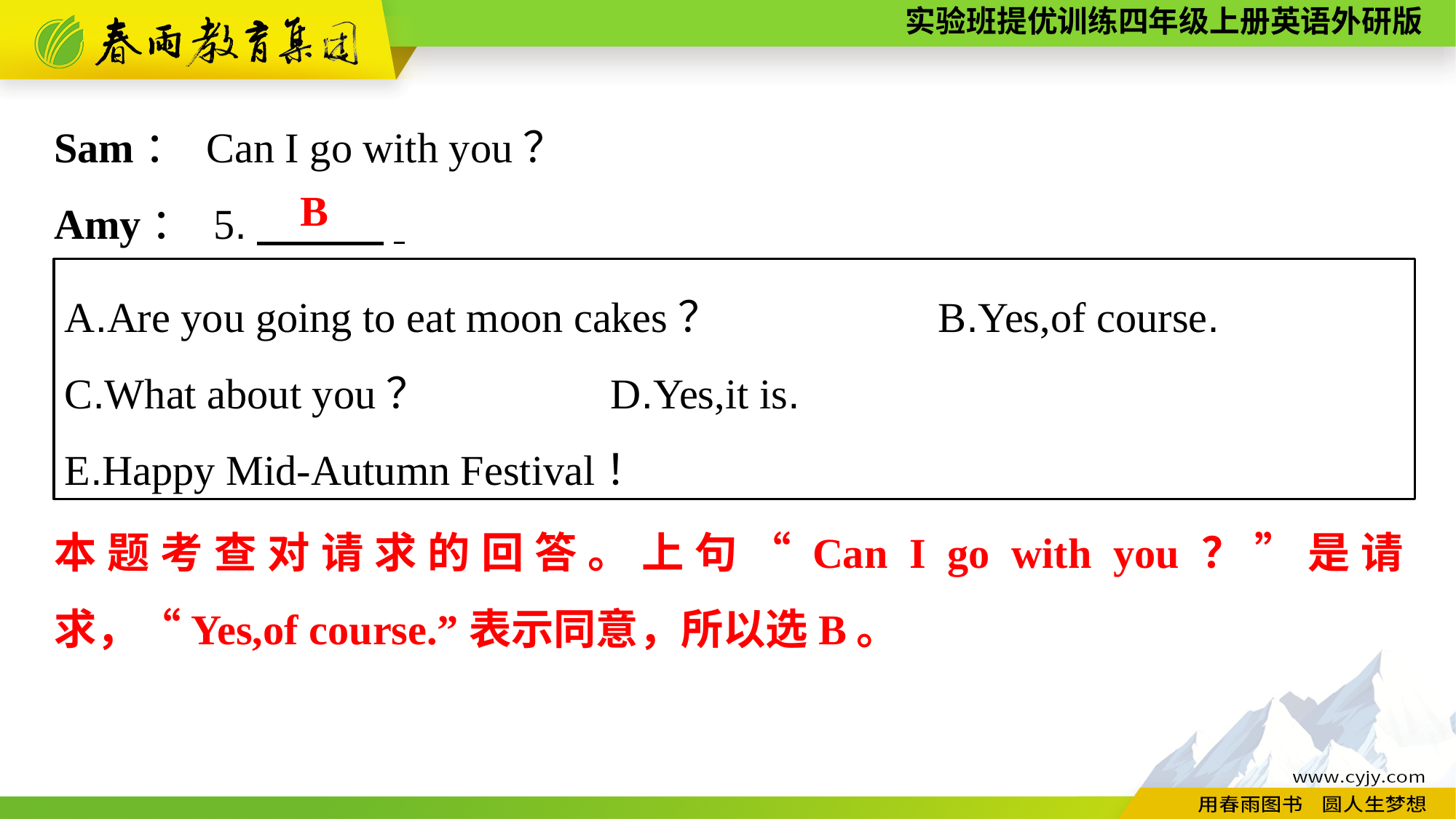

Sam： Can I go with you？
Amy： 5.　　　.
B
A.Are you going to eat moon cakes？		B.Yes,of course.
C.What about you？		D.Yes,it is.
E.Happy Mid-Autumn Festival！
本题考查对请求的回答。上句“Can I go with you？”是请求，“Yes,of course.”表示同意，所以选B。